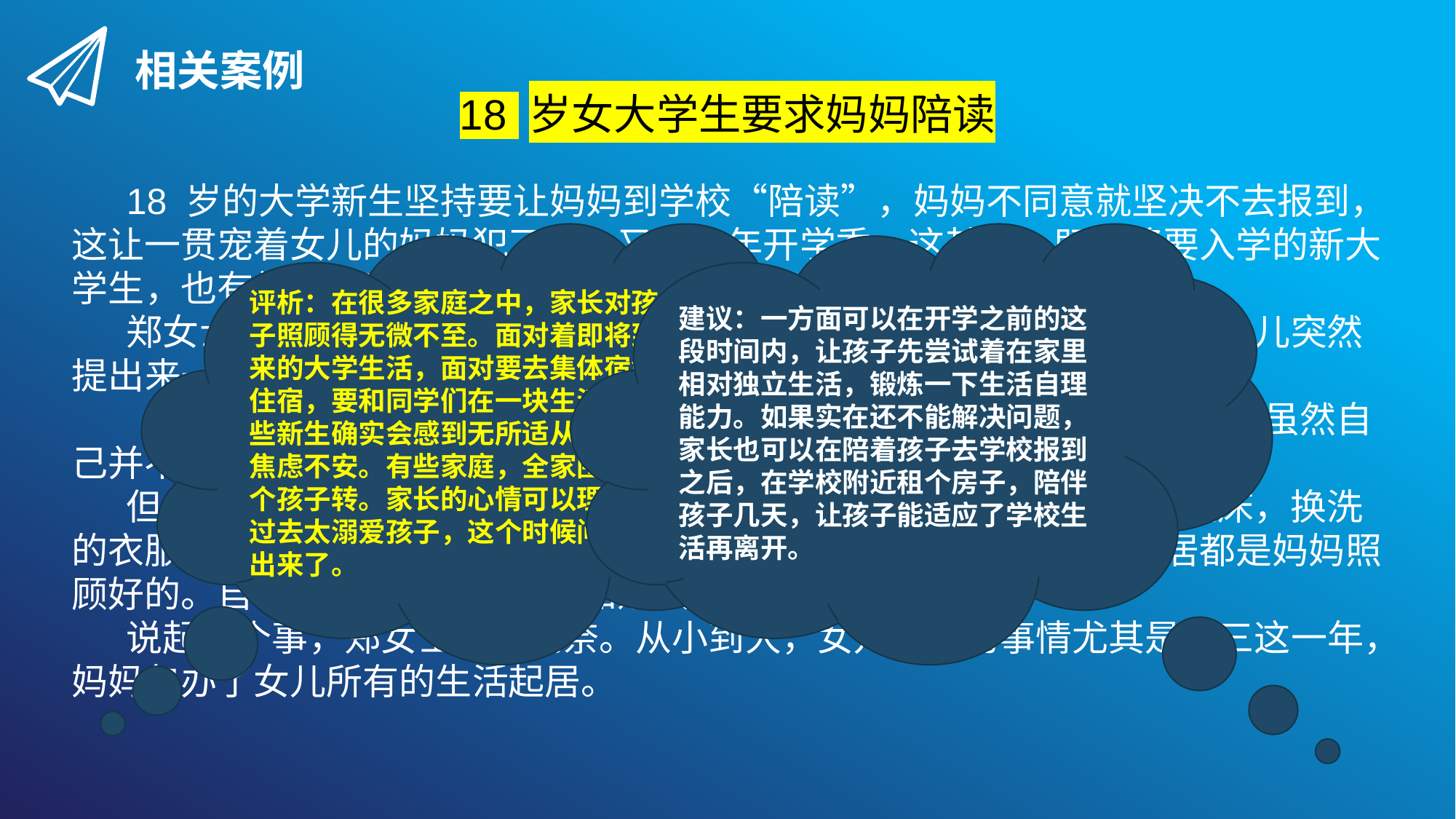

相关案例
18 岁女大学生要求妈妈陪读
18 岁的大学新生坚持要让妈妈到学校“陪读”，妈妈不同意就坚决不去报到，这让一贯宠着女儿的妈妈犯了愁。又到一年开学季，这其中，既有将要入学的新大学生，也有放心不下孩子的家长。
郑女士的女儿考上的是南方一所大专院校。眼看要开学了，一周前，女儿突然提出来一个要求：报到的时候让妈妈陪着去，而且要在学校“陪读”。
“陪着孩子去报到，这没有问题，可去陪读，这怎么行？”郑女士说，虽然自己并不上班，但孩子去上学，自己跟着去陪读，显然说不过去。
但女儿却坚持要让妈妈去，而且理由很充分：每天早晨都是妈妈叫起床，换洗的衣服给准备在床头，连牙膏都给挤好了，除了学习，所有的生活起居都是妈妈照顾好的。自己一个人去学校，不知道该怎么生活。
说起这个事，郑女士也挺无奈。从小到大，女儿所有的事情尤其是高三这一年，妈妈包办了女儿所有的生活起居。
评析：在很多家庭之中，家长对孩子照顾得无微不至。面对着即将到来的大学生活，面对要去集体宿舍住宿，要和同学们在一块生活，有些新生确实会感到无所适从，继而焦虑不安。有些家庭，全家围着一个孩子转。家长的心情可以理解，过去太溺爱孩子，这个时候问题就出来了。
建议：一方面可以在开学之前的这段时间内，让孩子先尝试着在家里相对独立生活，锻炼一下生活自理能力。如果实在还不能解决问题，家长也可以在陪着孩子去学校报到之后，在学校附近租个房子，陪伴孩子几天，让孩子能适应了学校生活再离开。